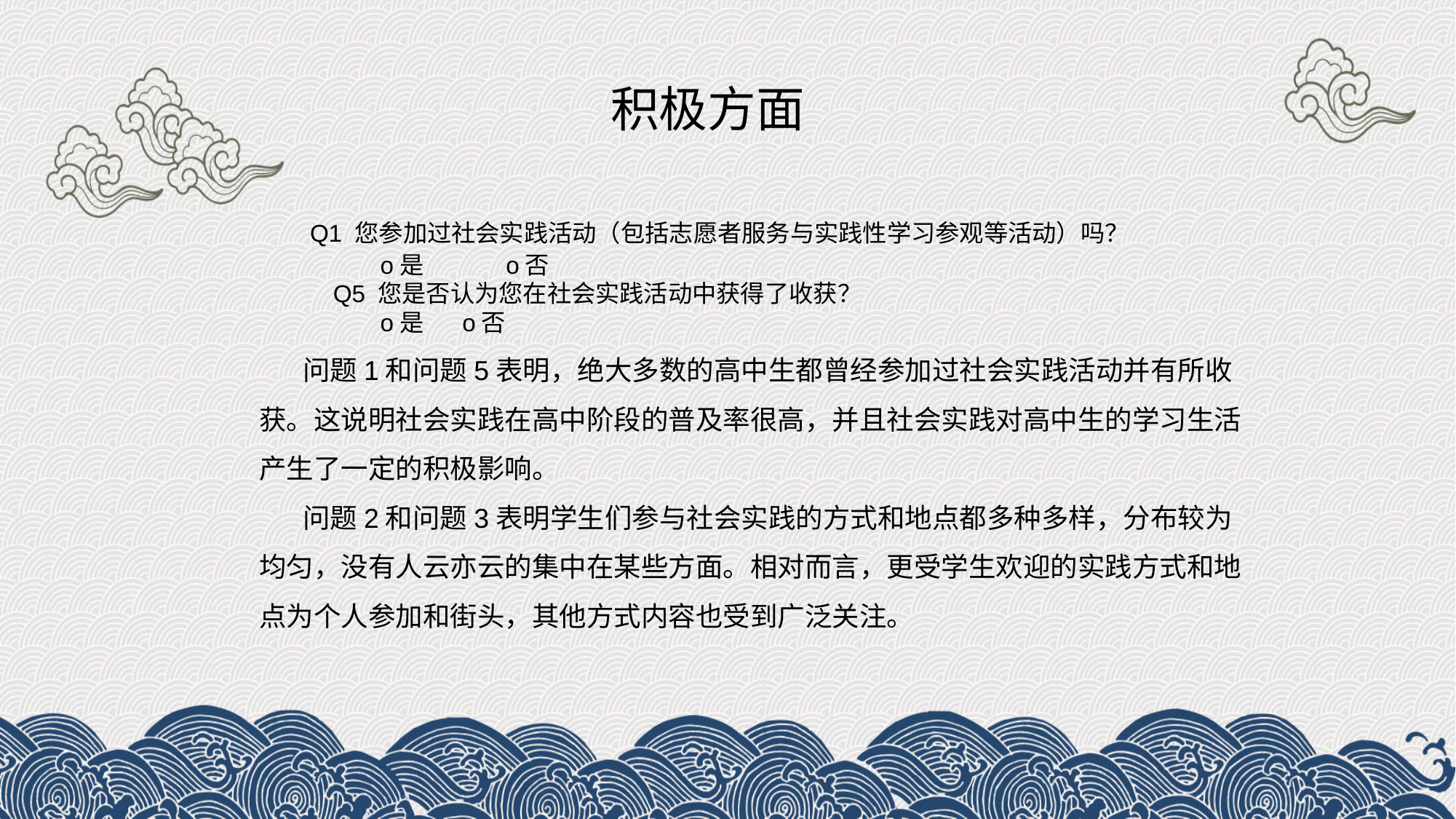

积极方面
     Q1 您参加过社会实践活动（包括志愿者服务与实践性学习参观等活动）吗？
                  o是              o否
           Q5 您是否认为您在社会实践活动中获得了收获？
                  o是      o否
      问题1和问题5表明，绝大多数的高中生都曾经参加过社会实践活动并有所收获。这说明社会实践在高中阶段的普及率很高，并且社会实践对高中生的学习生活产生了一定的积极影响。
      问题2和问题3表明学生们参与社会实践的方式和地点都多种多样，分布较为均匀，没有人云亦云的集中在某些方面。相对而言，更受学生欢迎的实践方式和地点为个人参加和街头，其他方式内容也受到广泛关注。